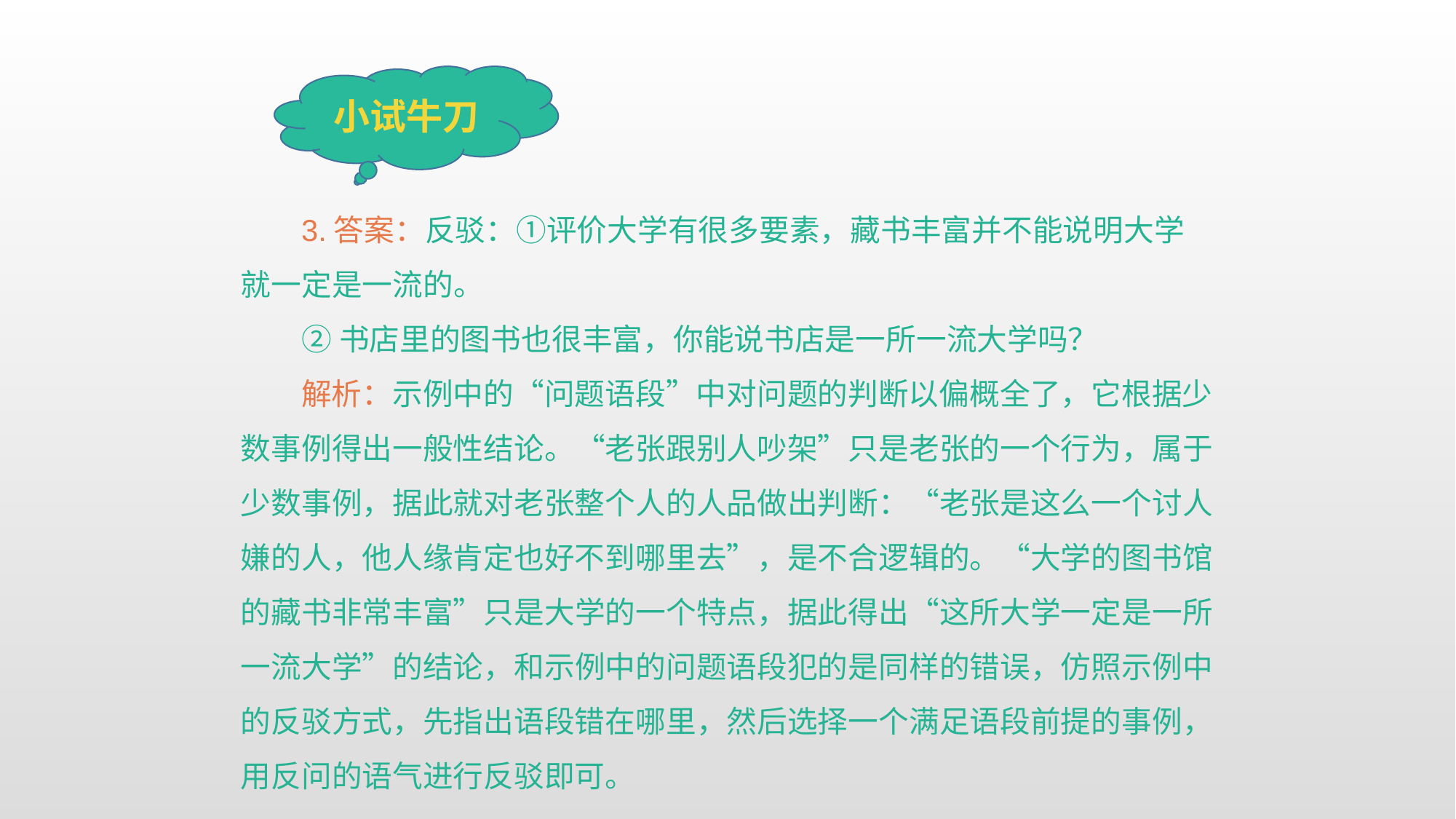

小试牛刀
3.答案：反驳：①评价大学有很多要素，藏书丰富并不能说明大学就一定是一流的。
②书店里的图书也很丰富，你能说书店是一所一流大学吗？
解析：示例中的“问题语段”中对问题的判断以偏概全了，它根据少数事例得出一般性结论。“老张跟别人吵架”只是老张的一个行为，属于少数事例，据此就对老张整个人的人品做出判断：“老张是这么一个讨人嫌的人，他人缘肯定也好不到哪里去”，是不合逻辑的。“大学的图书馆的藏书非常丰富”只是大学的一个特点，据此得出“这所大学一定是一所一流大学”的结论，和示例中的问题语段犯的是同样的错误，仿照示例中的反驳方式，先指出语段错在哪里，然后选择一个满足语段前提的事例，用反问的语气进行反驳即可。